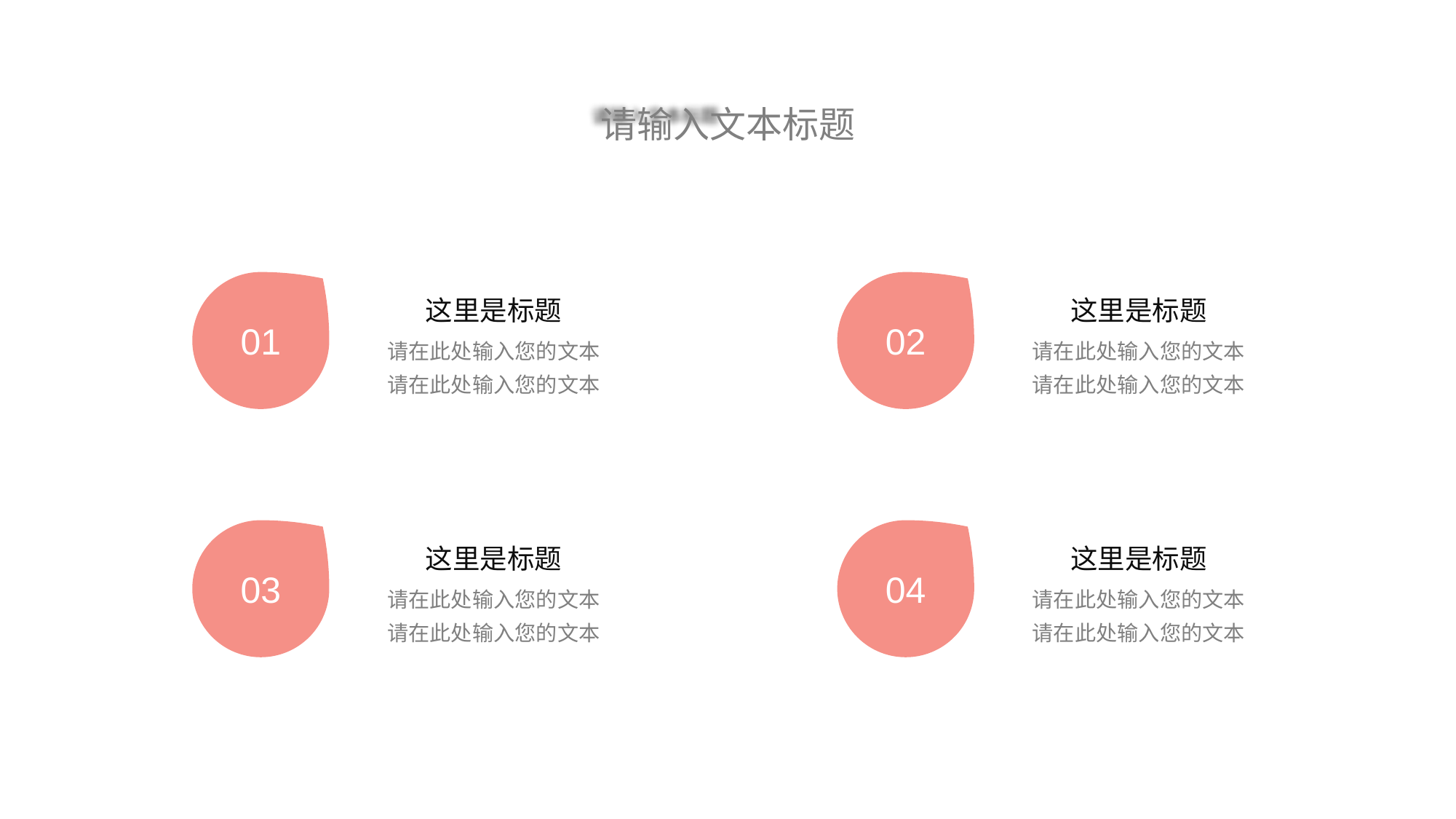

请输入文本标题
01
这里是标题
请在此处输入您的文本
请在此处输入您的文本
02
这里是标题
请在此处输入您的文本
请在此处输入您的文本
03
这里是标题
请在此处输入您的文本
请在此处输入您的文本
04
这里是标题
请在此处输入您的文本
请在此处输入您的文本